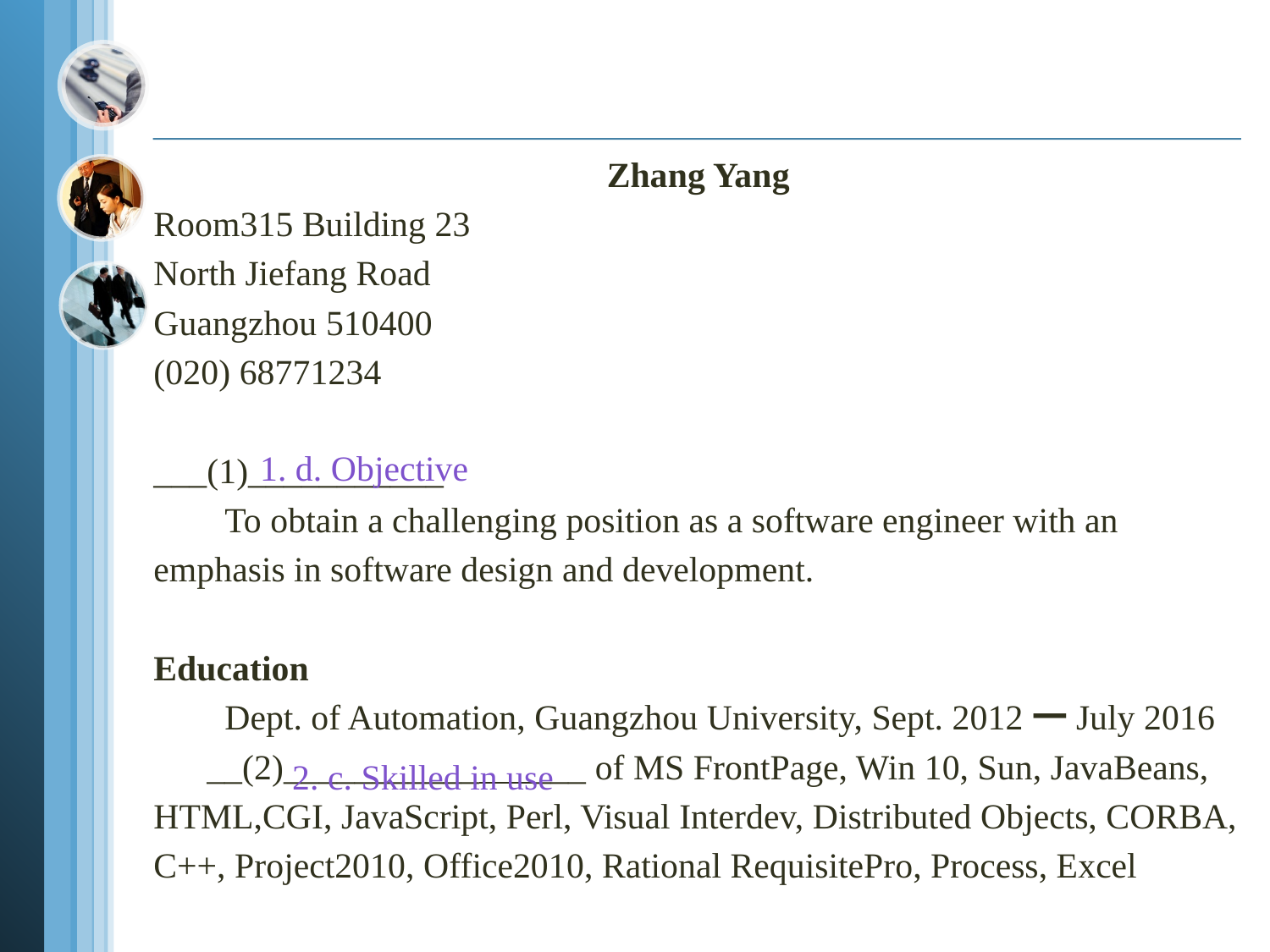

Zhang Yang
Room315 Building 23
North Jiefang Road
Guangzhou 510400
(020) 68771234

___(1)___________
        To obtain a challenging position as a software engineer with an
emphasis in software design and development.

Education
        Dept. of Automation, Guangzhou University, Sept. 2012一July 2016
      __(2)___________      ___ of MS FrontPage, Win 10, Sun, JavaBeans,
HTML,CGI, JavaScript, Perl, Visual Interdev, Distributed Objects, CORBA,
C++, Project2010, Office2010, Rational RequisitePro, Process, Excel

1. d. Objective
  2. c. Skilled in use